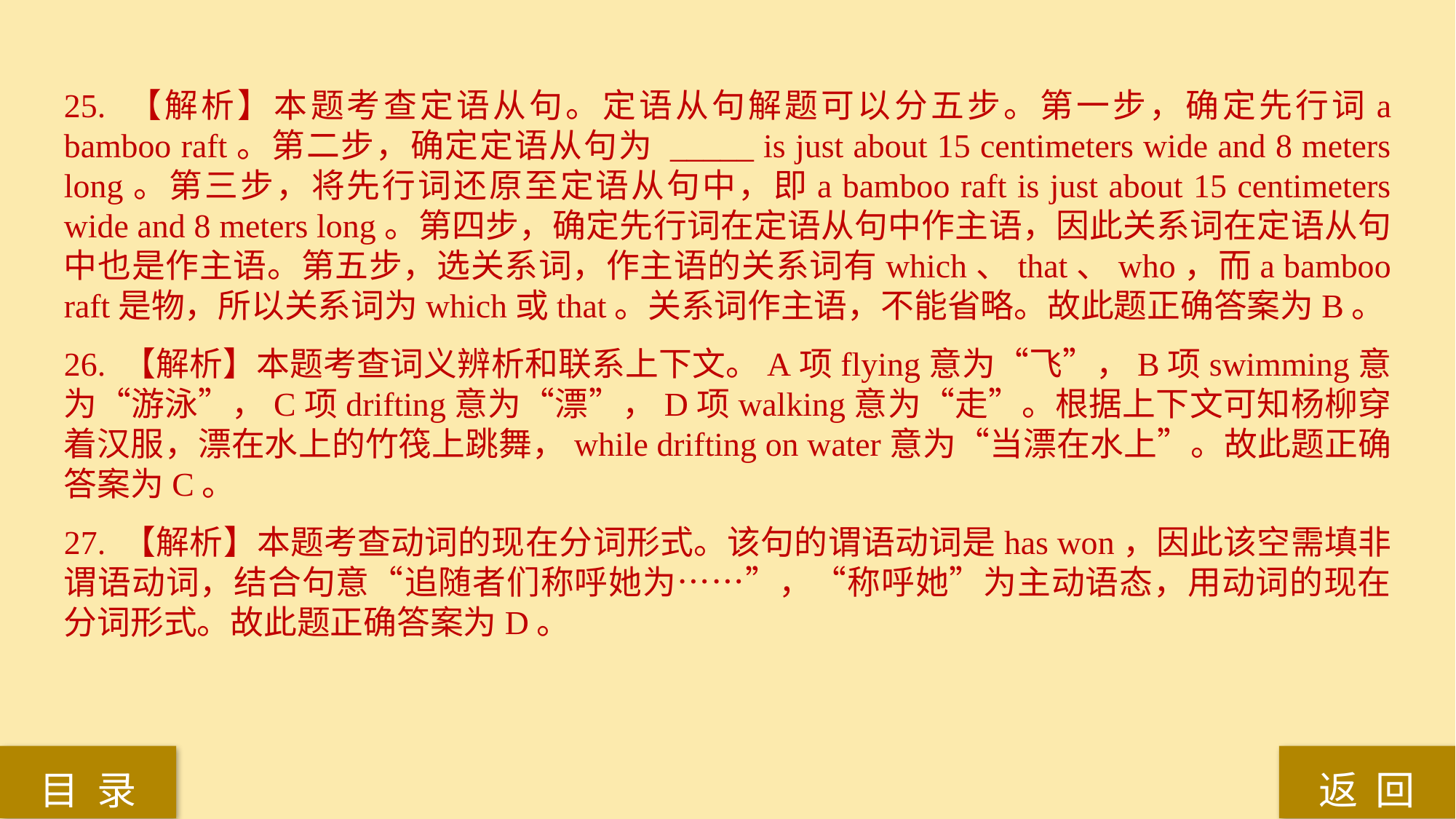

25. 【解析】本题考查定语从句。定语从句解题可以分五步。第一步，确定先行词a bamboo raft。第二步，确定定语从句为 _____ is just about 15 centimeters wide and 8 meters long。第三步，将先行词还原至定语从句中，即a bamboo raft is just about 15 centimeters wide and 8 meters long。第四步，确定先行词在定语从句中作主语，因此关系词在定语从句中也是作主语。第五步，选关系词，作主语的关系词有which、that、who，而a bamboo raft是物，所以关系词为which或that。关系词作主语，不能省略。故此题正确答案为B。
26. 【解析】本题考查词义辨析和联系上下文。A项flying意为“飞”，B项swimming意为“游泳”，C项drifting意为“漂”，D项walking意为“走”。根据上下文可知杨柳穿着汉服，漂在水上的竹筏上跳舞，while drifting on water意为“当漂在水上”。故此题正确答案为C。
27. 【解析】本题考查动词的现在分词形式。该句的谓语动词是has won，因此该空需填非谓语动词，结合句意“追随者们称呼她为……”，“称呼她”为主动语态，用动词的现在分词形式。故此题正确答案为D。
返  回